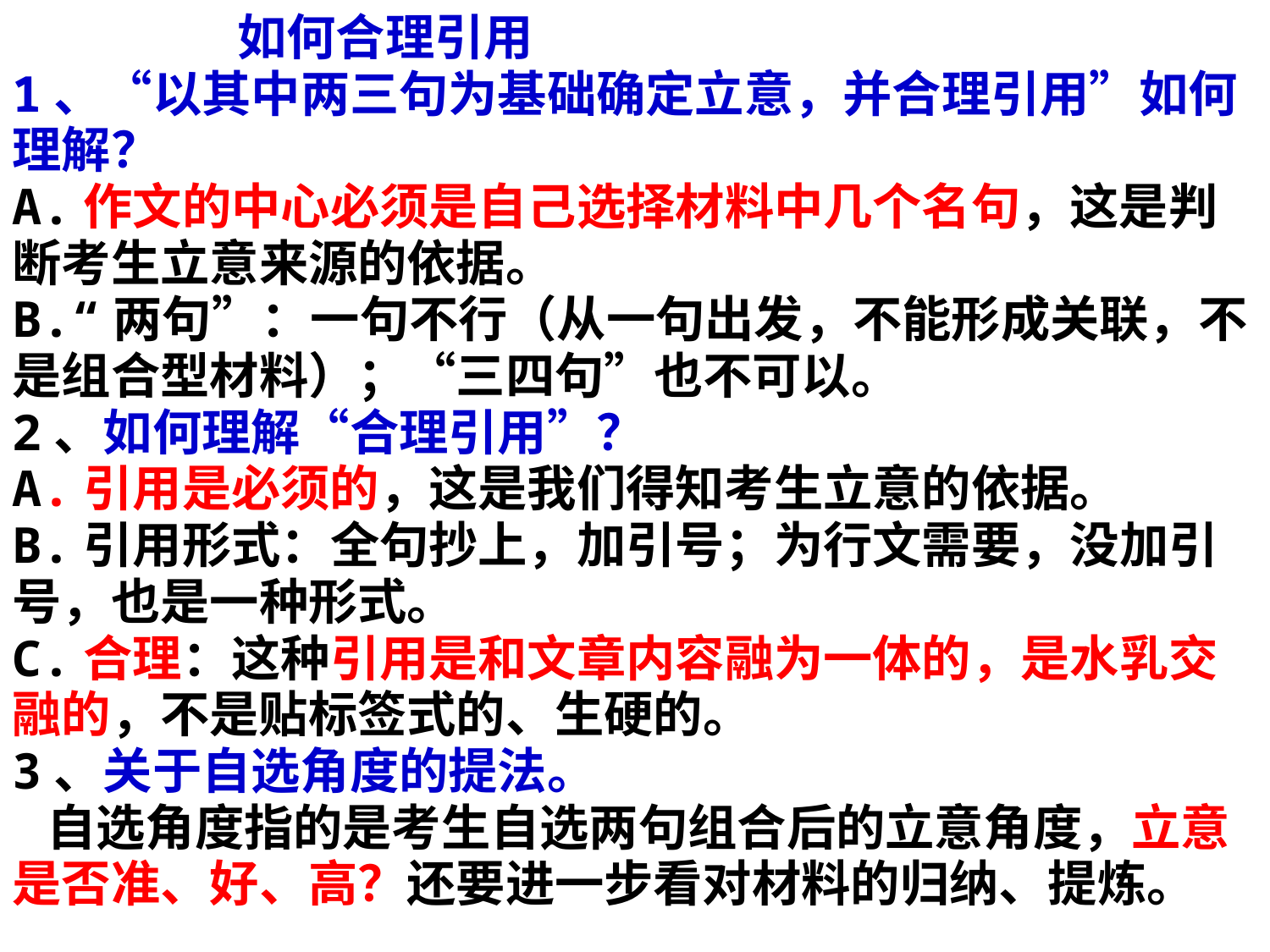

如何合理引用
1、“以其中两三句为基础确定立意，并合理引用”如何理解？
A.作文的中心必须是自己选择材料中几个名句，这是判断考生立意来源的依据。
B.“两句”：一句不行（从一句出发，不能形成关联，不是组合型材料）；“三四句”也不可以。
2、如何理解“合理引用”？
A.引用是必须的，这是我们得知考生立意的依据。
B.引用形式：全句抄上，加引号；为行文需要，没加引号，也是一种形式。
C.合理：这种引用是和文章内容融为一体的，是水乳交融的，不是贴标签式的、生硬的。
3、关于自选角度的提法。
  自选角度指的是考生自选两句组合后的立意角度，立意是否准、好、高？还要进一步看对材料的归纳、提炼。